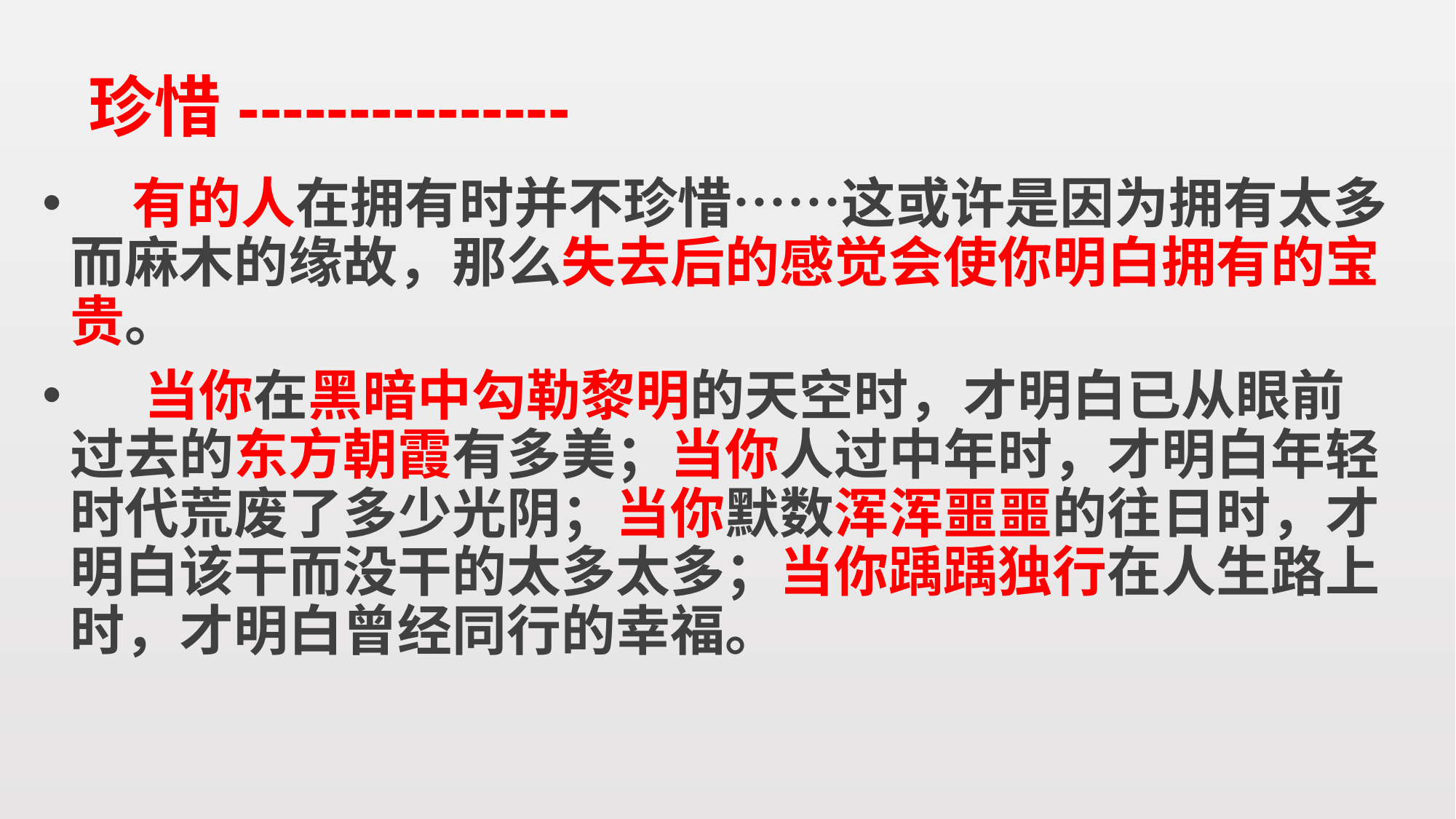

# 珍惜---------------
    有的人在拥有时并不珍惜……这或许是因为拥有太多而麻木的缘故，那么失去后的感觉会使你明白拥有的宝贵。
     当你在黑暗中勾勒黎明的天空时，才明白已从眼前过去的东方朝霞有多美；当你人过中年时，才明白年轻时代荒废了多少光阴；当你默数浑浑噩噩的往日时，才明白该干而没干的太多太多；当你踽踽独行在人生路上时，才明白曾经同行的幸福。